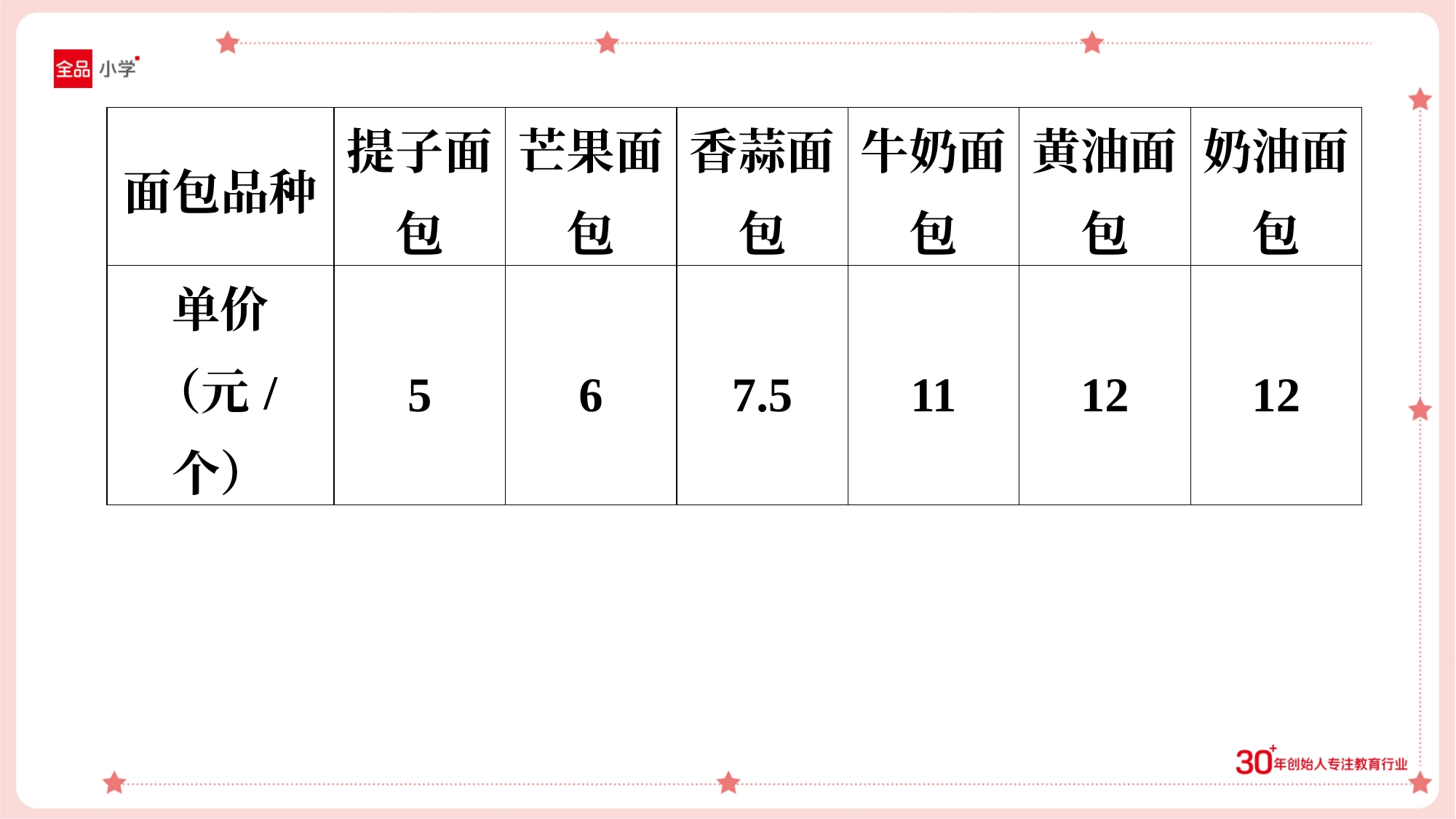

| 面包品种 | 提子面 包 | 芒果面 包 | 香蒜面 包 | 牛奶面 包 | 黄油面 包 | 奶油面 包 |
| --- | --- | --- | --- | --- | --- | --- |
| 单价 （元/个） | 5 | 6 | 7.5 | 11 | 12 | 12 |